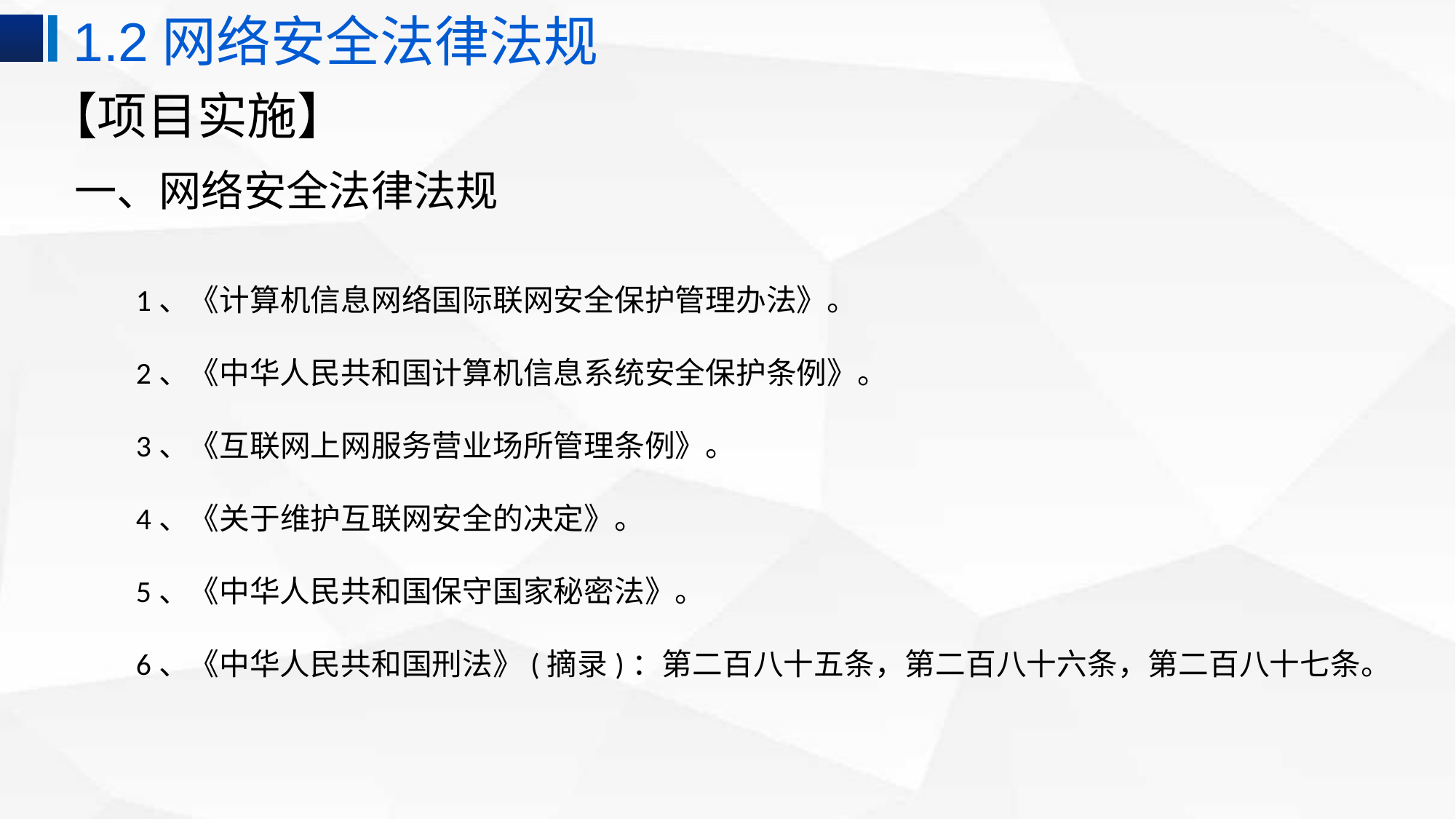

1.2网络安全法律法规

# 【项目实施】
一、网络安全法律法规
1、《计算机信息网络国际联网安全保护管理办法》。
2、《中华人民共和国计算机信息系统安全保护条例》。
3、《互联网上网服务营业场所管理条例》。
4、《关于维护互联网安全的决定》。
5、《中华人民共和国保守国家秘密法》。
6、《中华人民共和国刑法》(摘录)：第二百八十五条，第二百八十六条，第二百八十七条。